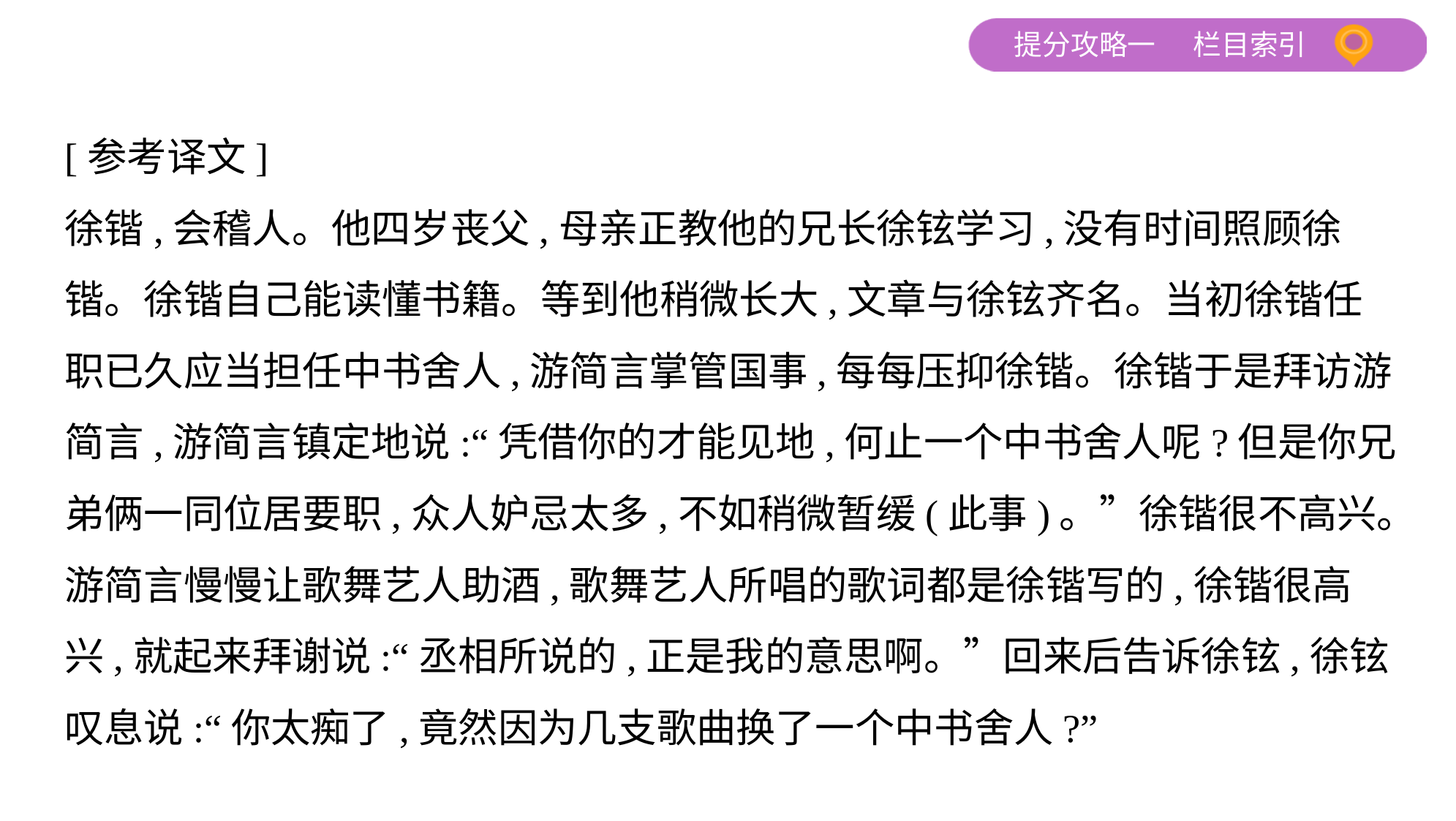

[参考译文]
徐锴,会稽人。他四岁丧父,母亲正教他的兄长徐铉学习,没有时间照顾徐
锴。徐锴自己能读懂书籍。等到他稍微长大,文章与徐铉齐名。当初徐锴任
职已久应当担任中书舍人,游简言掌管国事,每每压抑徐锴。徐锴于是拜访游
简言,游简言镇定地说:“凭借你的才能见地,何止一个中书舍人呢?但是你兄
弟俩一同位居要职,众人妒忌太多,不如稍微暂缓(此事)。”徐锴很不高兴。
游简言慢慢让歌舞艺人助酒,歌舞艺人所唱的歌词都是徐锴写的,徐锴很高
兴,就起来拜谢说:“丞相所说的,正是我的意思啊。”回来后告诉徐铉,徐铉
叹息说:“你太痴了,竟然因为几支歌曲换了一个中书舍人?”